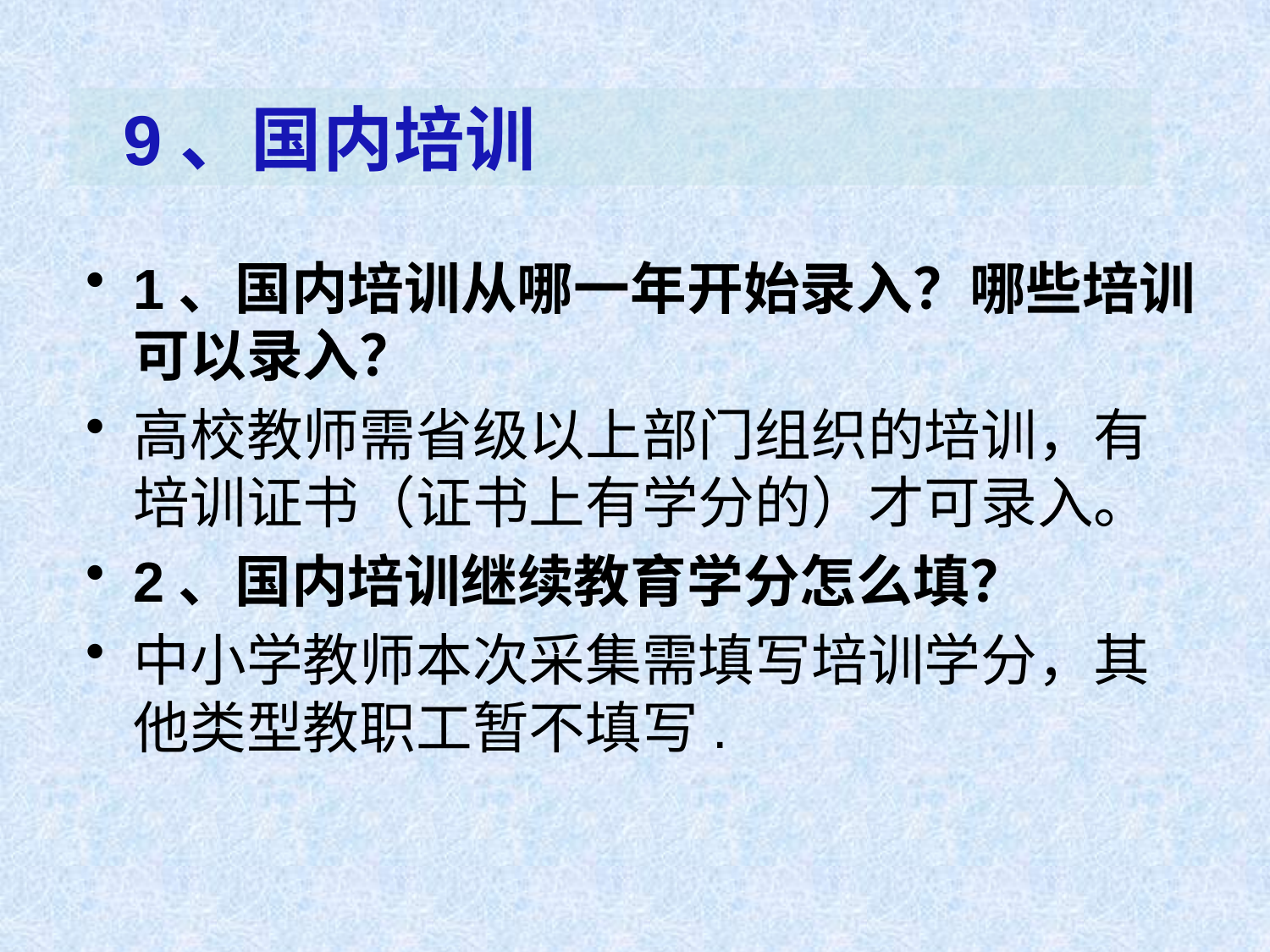

9、国内培训
1、国内培训从哪一年开始录入？哪些培训可以录入？
高校教师需省级以上部门组织的培训，有培训证书（证书上有学分的）才可录入。
2、国内培训继续教育学分怎么填？
中小学教师本次采集需填写培训学分，其他类型教职工暂不填写.